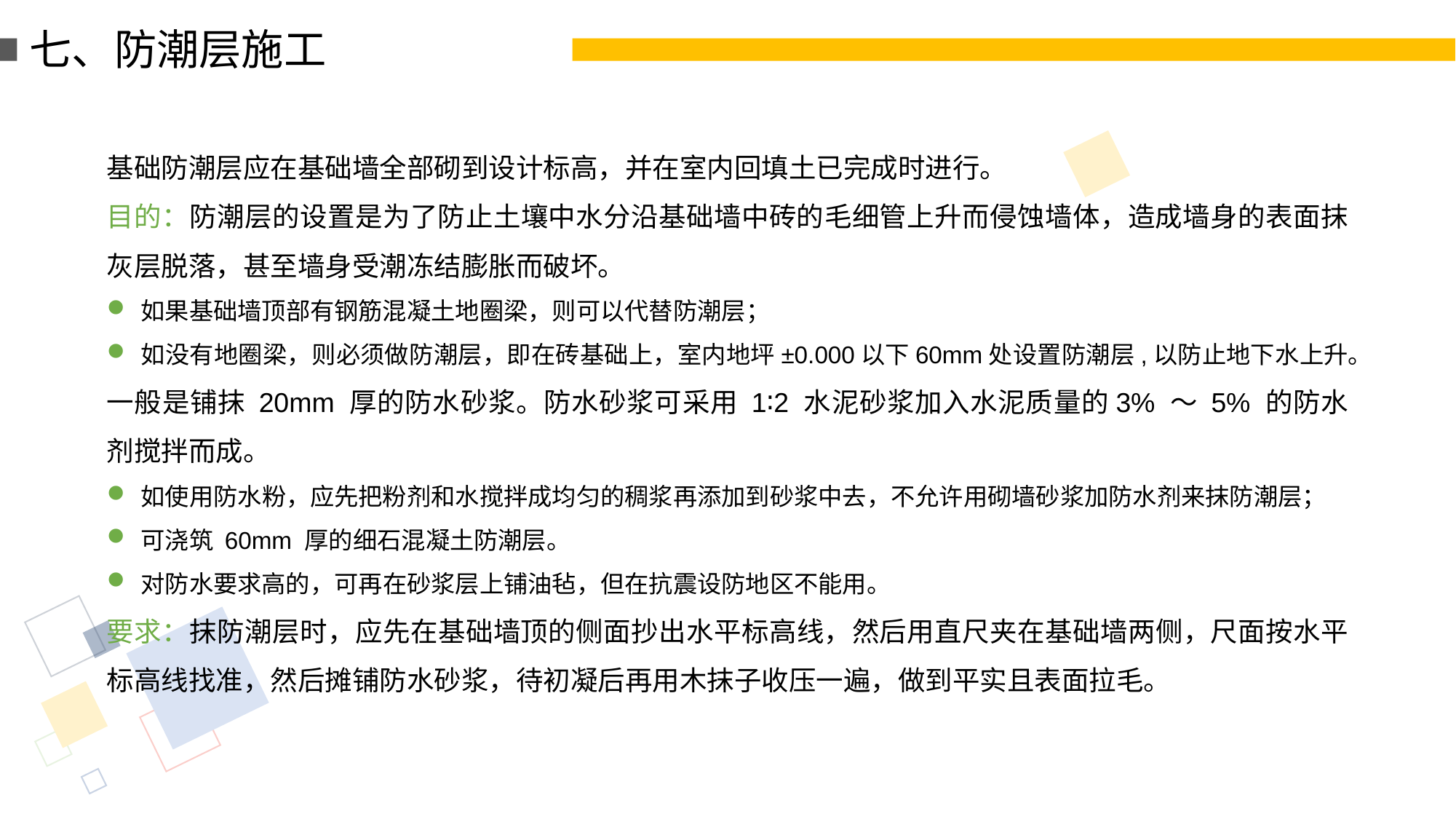

七、防潮层施工

基础防潮层应在基础墙全部砌到设计标高，并在室内回填土已完成时进行。
目的：防潮层的设置是为了防止土壤中水分沿基础墙中砖的毛细管上升而侵蚀墙体，造成墙身的表面抹灰层脱落，甚至墙身受潮冻结膨胀而破坏。
如果基础墙顶部有钢筋混凝土地圈梁，则可以代替防潮层；
如没有地圈梁，则必须做防潮层，即在砖基础上，室内地坪±0.000以下60mm处设置防潮层,以防止地下水上升。
一般是铺抹 20mm 厚的防水砂浆。防水砂浆可采用 1∶2 水泥砂浆加入水泥质量的3% ～ 5% 的防水剂搅拌而成。
如使用防水粉，应先把粉剂和水搅拌成均匀的稠浆再添加到砂浆中去，不允许用砌墙砂浆加防水剂来抹防潮层；
可浇筑 60mm 厚的细石混凝土防潮层。
对防水要求高的，可再在砂浆层上铺油毡，但在抗震设防地区不能用。
要求：抹防潮层时，应先在基础墙顶的侧面抄出水平标高线，然后用直尺夹在基础墙两侧，尺面按水平标高线找准，然后摊铺防水砂浆，待初凝后再用木抹子收压一遍，做到平实且表面拉毛。